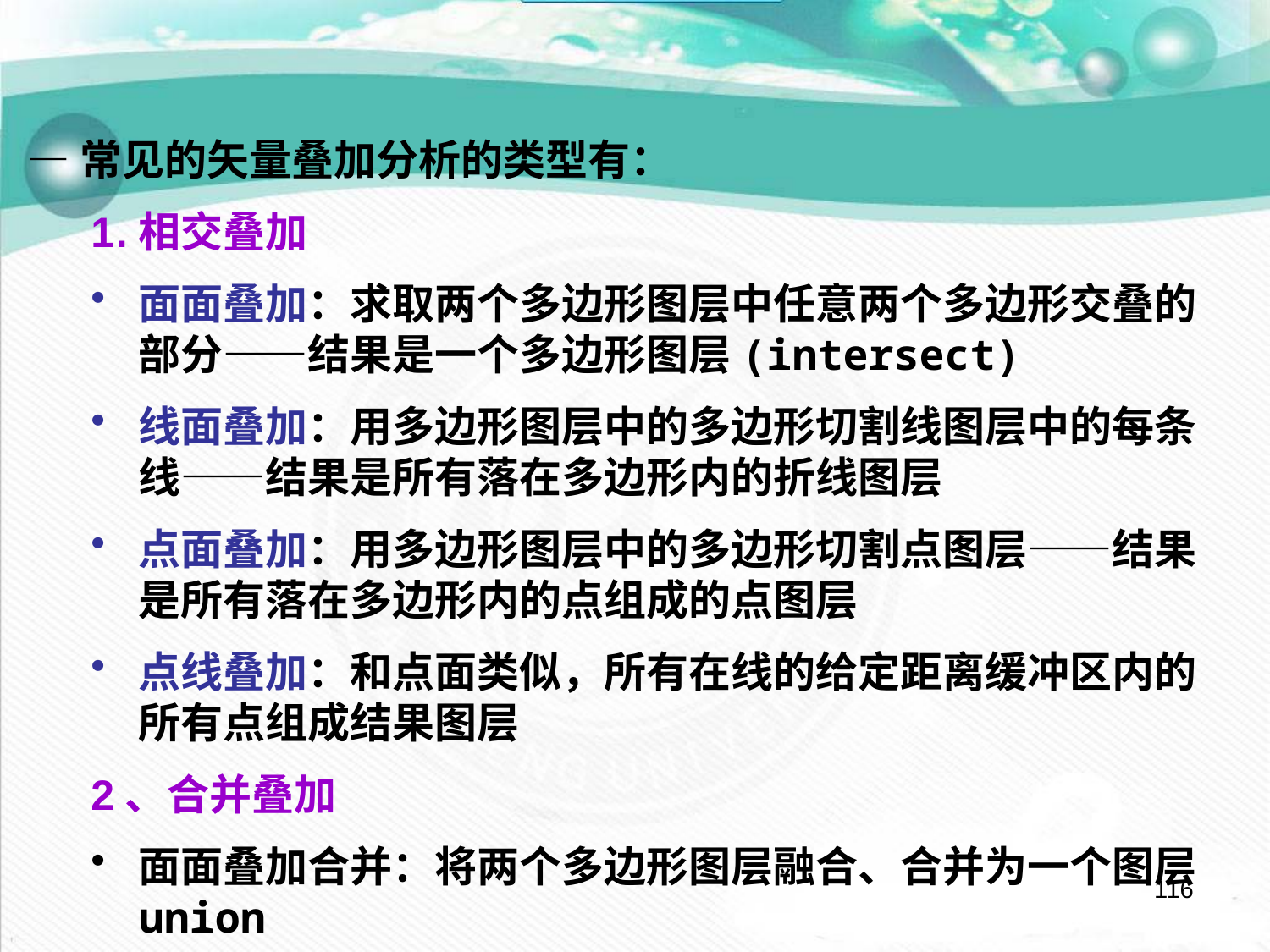

—常见的矢量叠加分析的类型有：
相交叠加
面面叠加：求取两个多边形图层中任意两个多边形交叠的部分——结果是一个多边形图层(intersect)
线面叠加：用多边形图层中的多边形切割线图层中的每条线——结果是所有落在多边形内的折线图层
点面叠加：用多边形图层中的多边形切割点图层——结果是所有落在多边形内的点组成的点图层
点线叠加：和点面类似，所有在线的给定距离缓冲区内的所有点组成结果图层
2、合并叠加
面面叠加合并：将两个多边形图层融合、合并为一个图层union
116